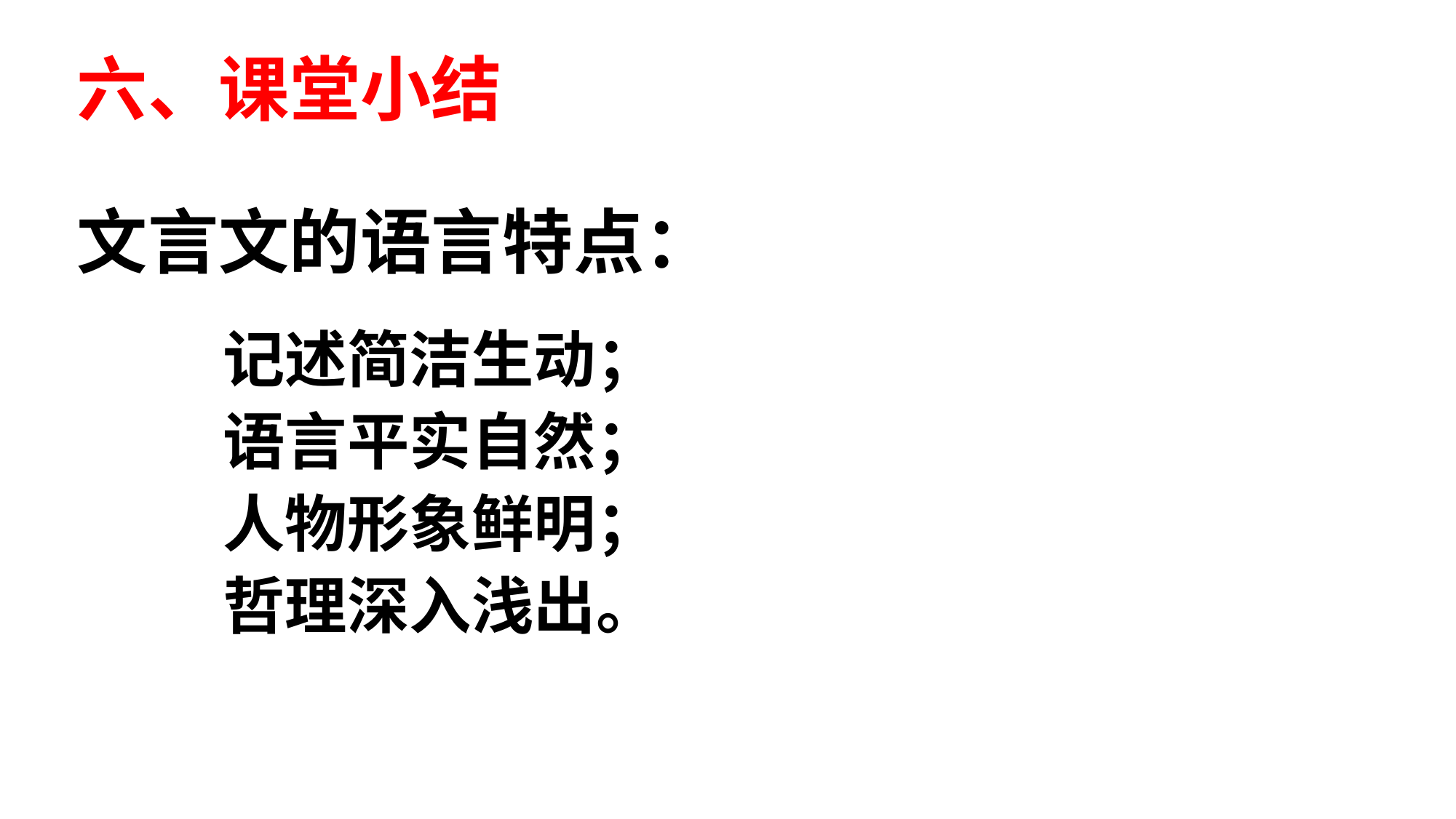

# 六、课堂小结 文言文的语言特点：
记述简洁生动；
语言平实自然；
人物形象鲜明；
哲理深入浅出。